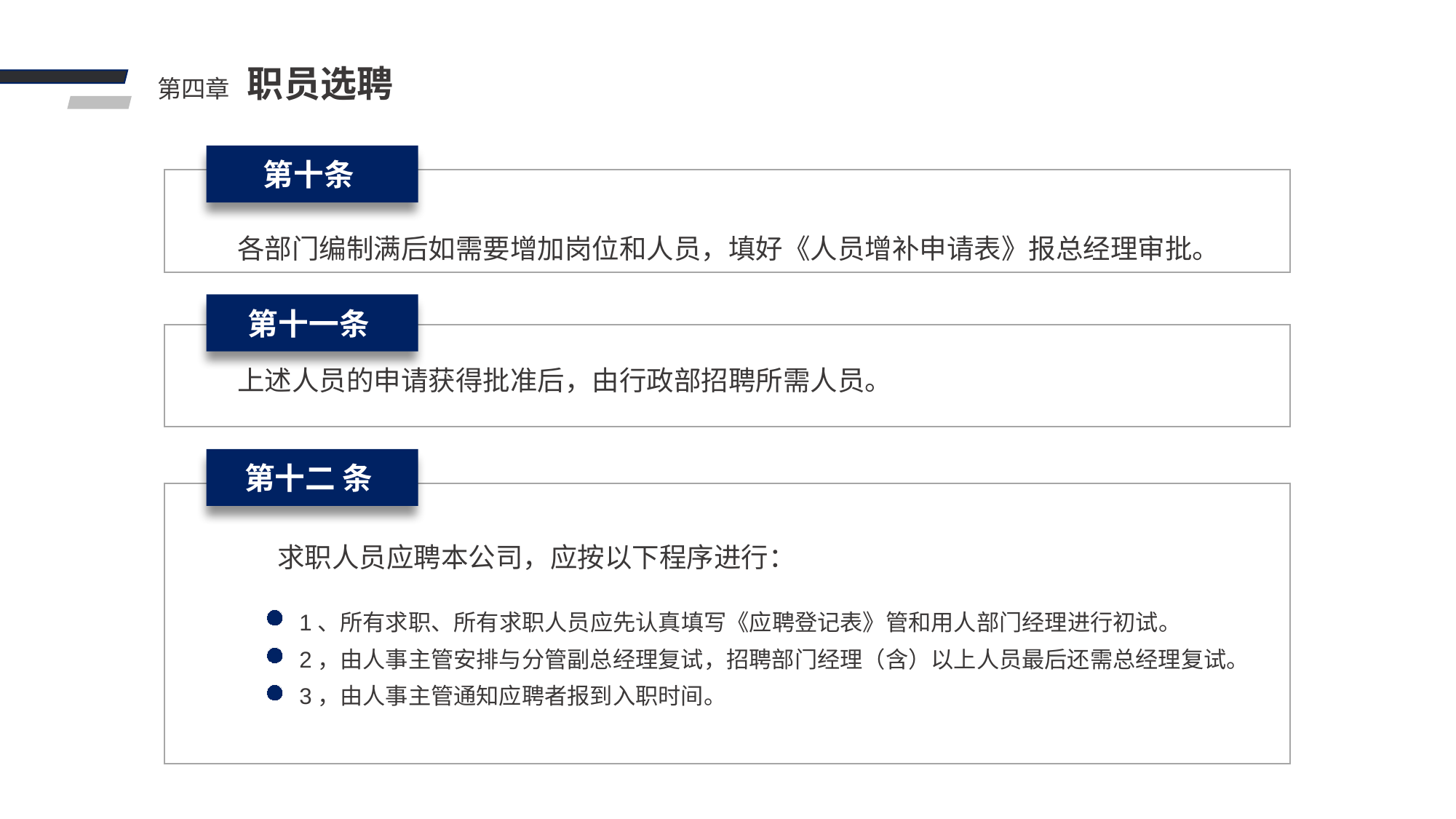

职员选聘
第四章

第十条

各部门编制满后如需要增加岗位和人员，填好《人员增补申请表》报总经理审批。
第十一条

上述人员的申请获得批准后，由行政部招聘所需人员。
第十二 条

求职人员应聘本公司，应按以下程序进行：
 1、所有求职、所有求职人员应先认真填写《应聘登记表》管和用人部门经理进行初试。

 2，由人事主管安排与分管副总经理复试，招聘部门经理（含）以上人员最后还需总经理复试。

 3，由人事主管通知应聘者报到入职时间。